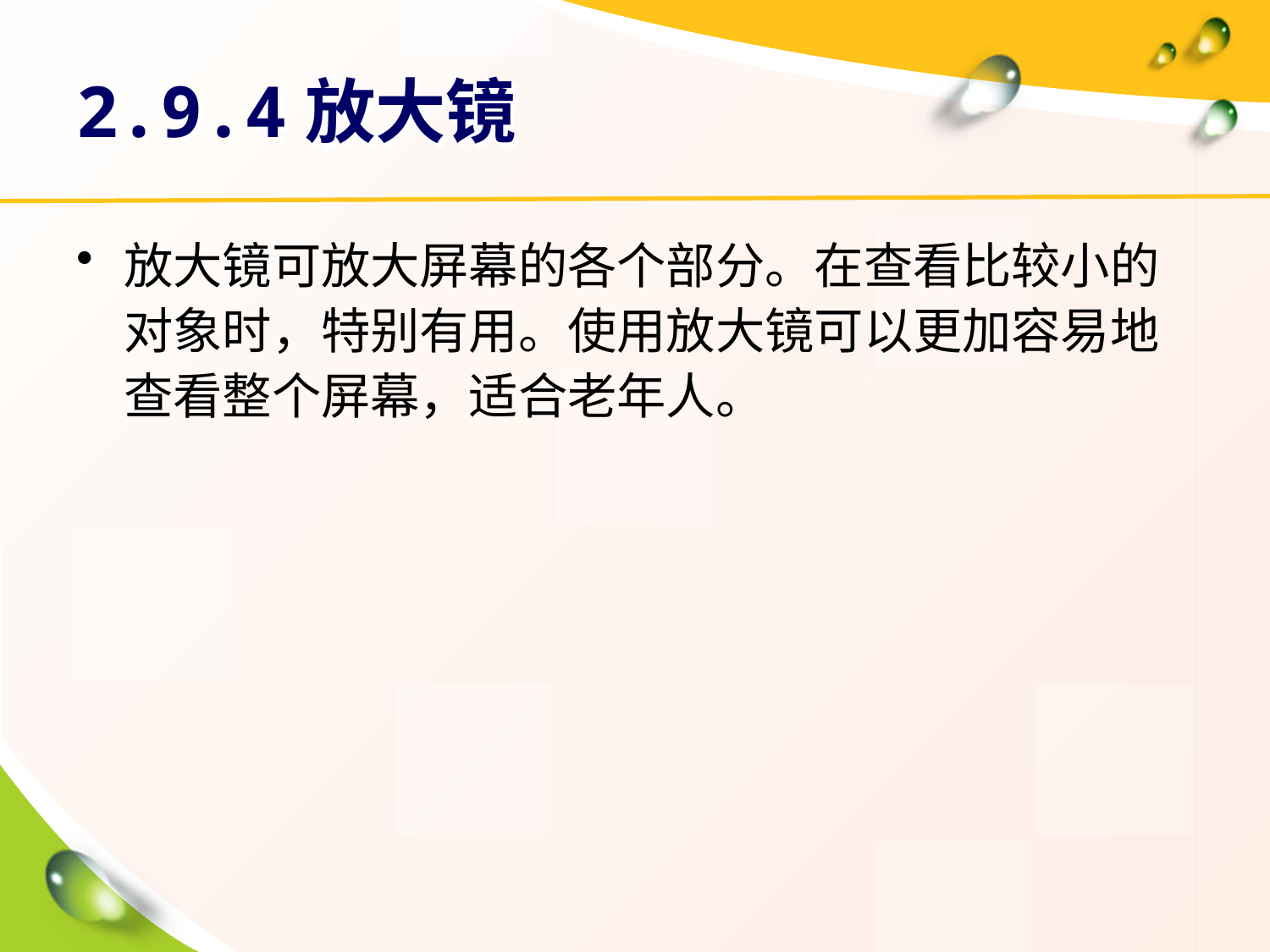

# 2.9.4放大镜
放大镜可放大屏幕的各个部分。在查看比较小的对象时，特别有用。使用放大镜可以更加容易地查看整个屏幕，适合老年人。